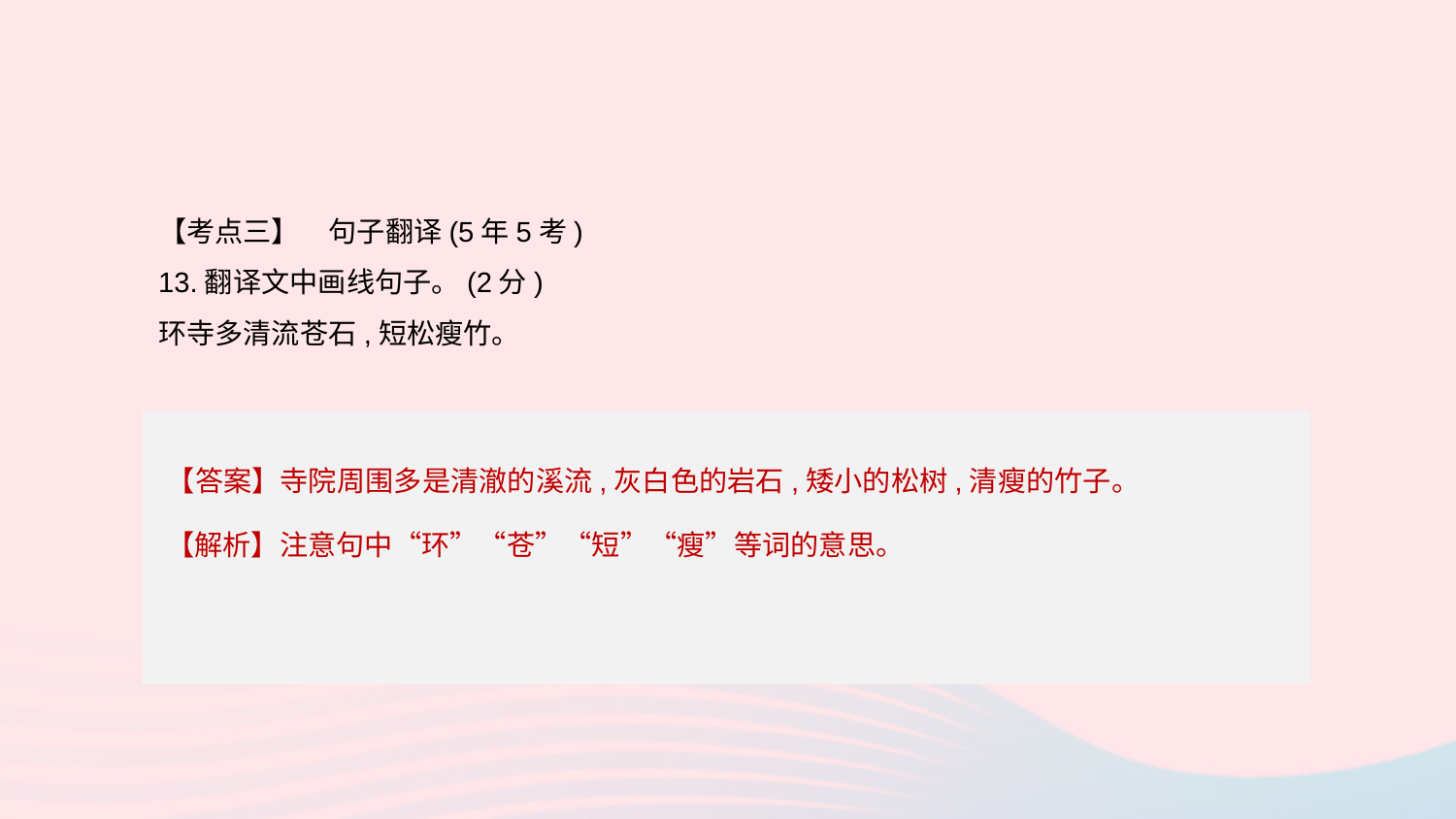

【考点三】　句子翻译(5年5考)
13.翻译文中画线句子。(2分)
环寺多清流苍石,短松瘦竹。

【答案】寺院周围多是清澈的溪流,灰白色的岩石,矮小的松树,清瘦的竹子。
【解析】注意句中“环”“苍”“短”“瘦”等词的意思。